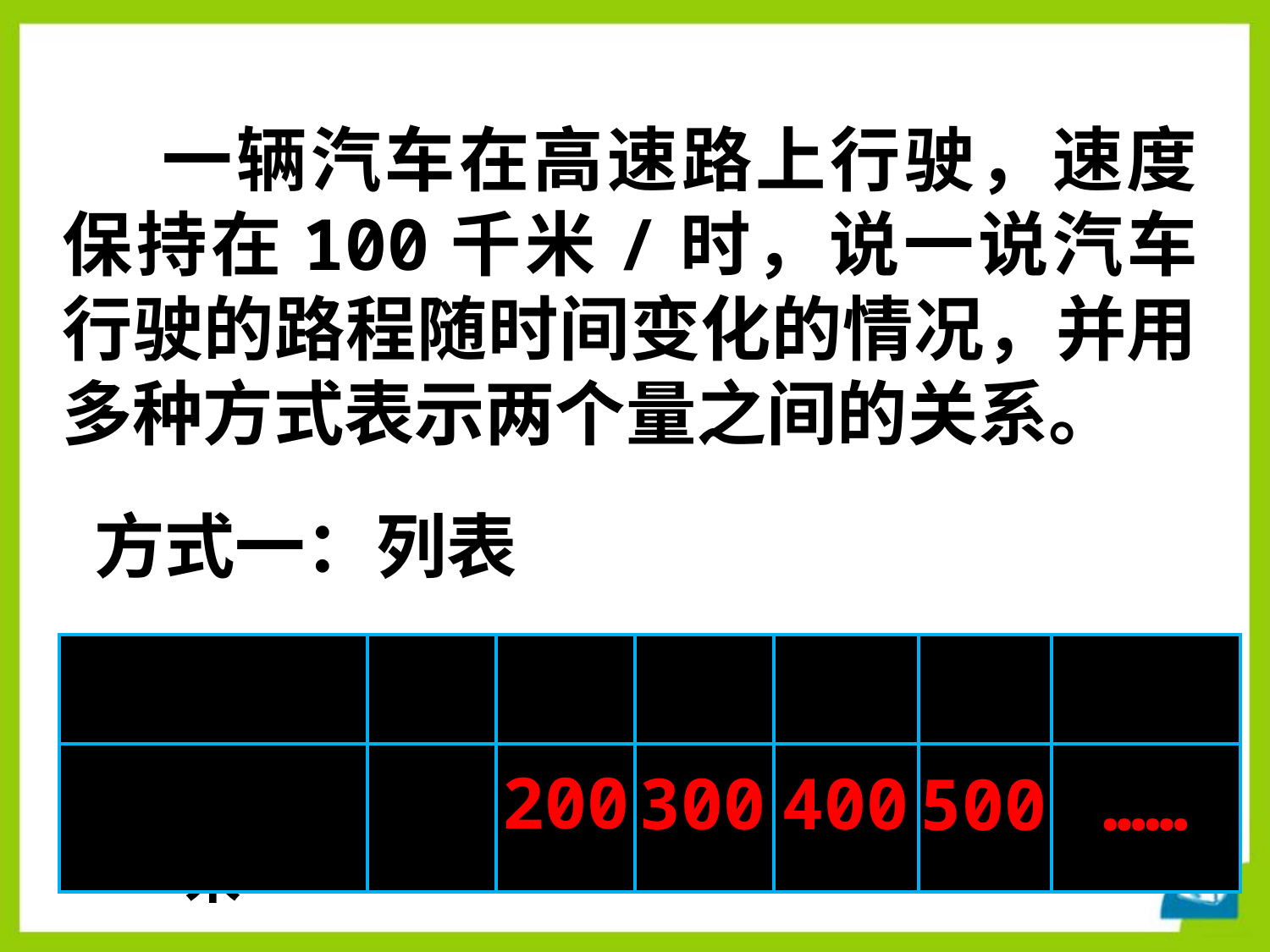

一辆汽车在高速路上行驶，速度保持在100千米/时，说一说汽车行驶的路程随时间变化的情况，并用多种方式表示两个量之间的关系。
方式一：列表
| 时间/时 | 1 | 2 | 3 | 4 | 5 | …… |
| --- | --- | --- | --- | --- | --- | --- |
| 路程/千米 | 100 |  |  |  |  |  |
200
400
300
500
……